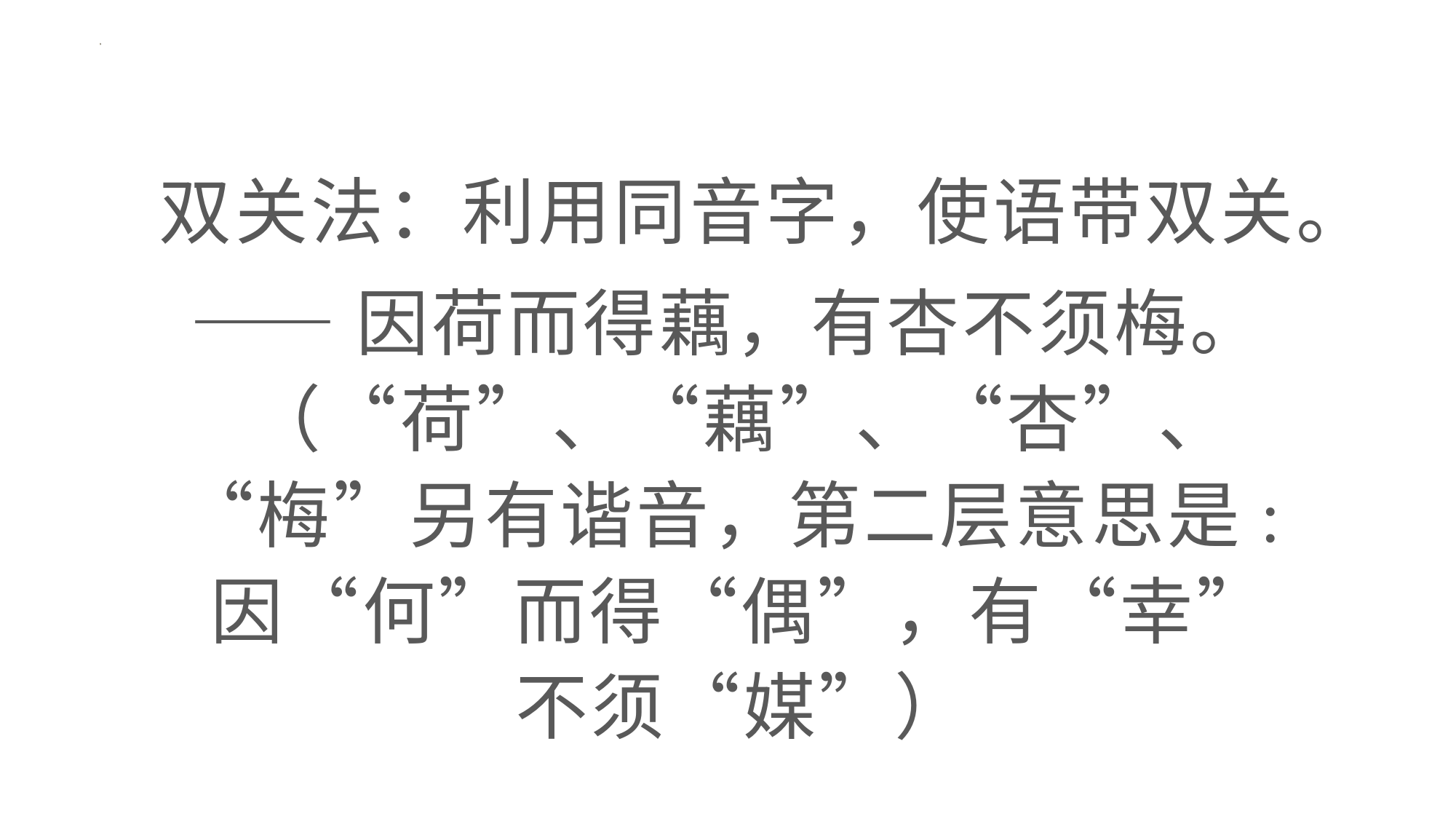

双关法：利用同音字，使语带双关。
——因荷而得藕，有杏不须梅。（“荷”、“藕”、“杏”、“梅”另有谐音，第二层意思是:因“何”而得“偶”，有“幸”不须“媒”）
#